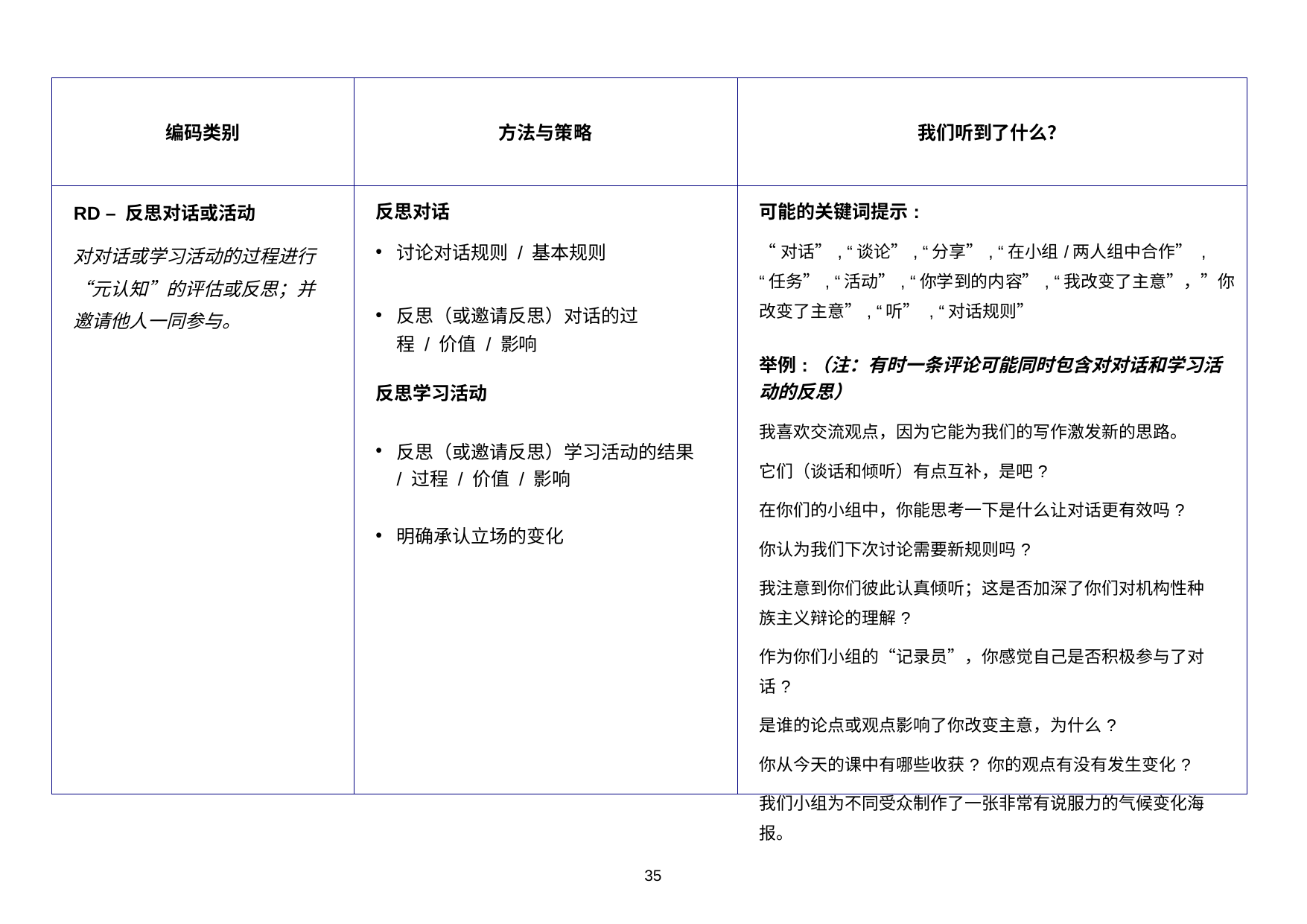

| 编码类别 | 方法与策略 | 我们听到了什么？ |
| --- | --- | --- |
| RD – 反思对话或活动 对对话或学习活动的过程进行“元认知”的评估或反思；并邀请他人一同参与。 | 反思对话 讨论对话规则 / 基本规则 反思（或邀请反思）对话的过程 / 价值 / 影响 反思学习活动 反思（或邀请反思）学习活动的结果 / 过程 / 价值 / 影响 明确承认立场的变化 | 可能的关键词提示: “对话”, “谈论”, “分享”, “在小组/两人组中合作” , “任务”, “活动”, “你学到的内容”, “我改变了主意”，”你改变了主意”, “听” , “对话规则” 举例:（注：有时一条评论可能同时包含对对话和学习活动的反思） 我喜欢交流观点，因为它能为我们的写作激发新的思路。 它们（谈话和倾听）有点互补，是吧? 在你们的小组中，你能思考一下是什么让对话更有效吗? 你认为我们下次讨论需要新规则吗? 我注意到你们彼此认真倾听；这是否加深了你们对机构性种族主义辩论的理解? 作为你们小组的“记录员”，你感觉自己是否积极参与了对话? 是谁的论点或观点影响了你改变主意，为什么? 你从今天的课中有哪些收获? 你的观点有没有发生变化? 我们小组为不同受众制作了一张非常有说服力的气候变化海报。 |
35